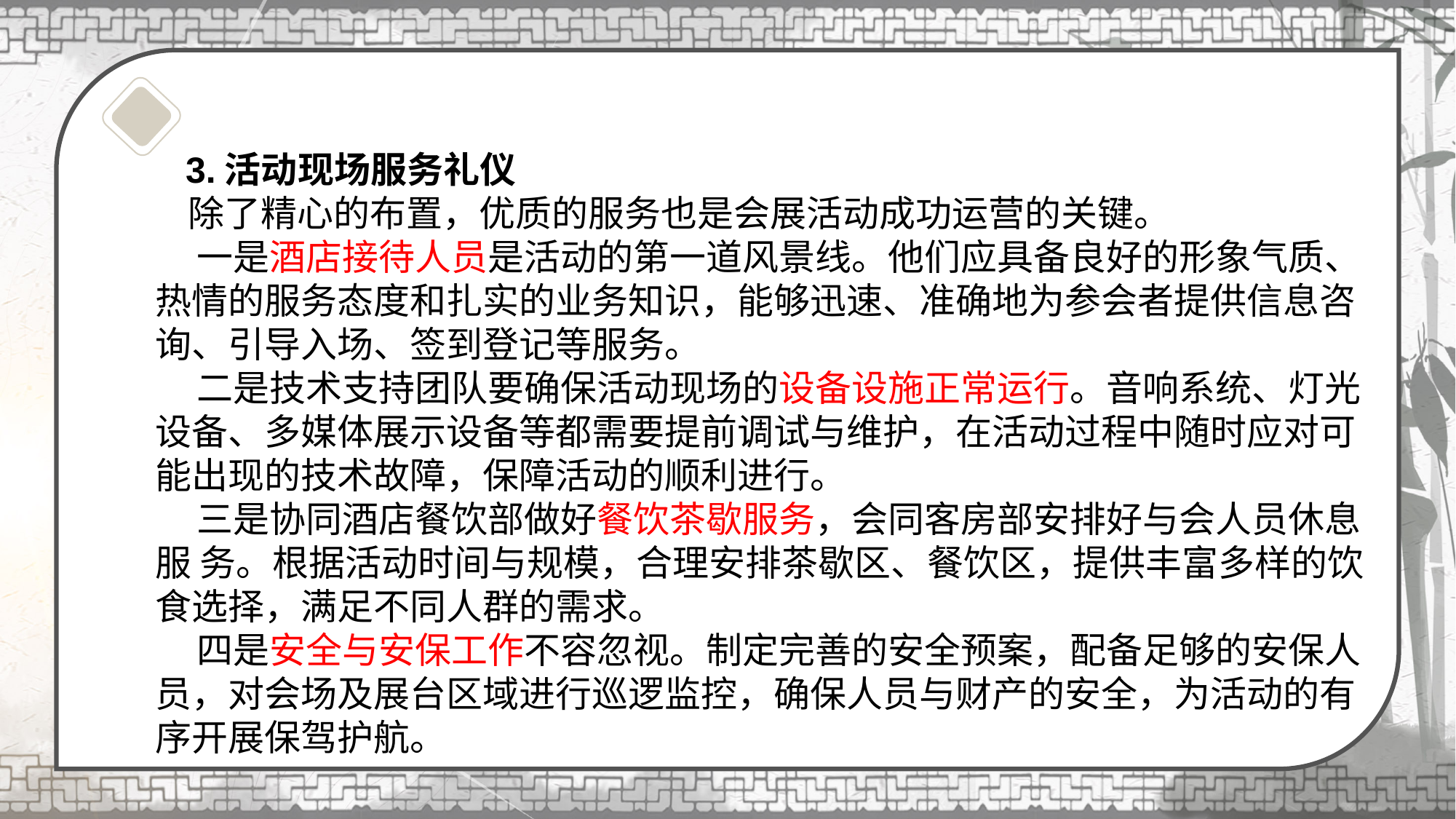

3.活动现场服务礼仪
   除了精心的布置，优质的服务也是会展活动成功运营的关键。
    一是酒店接待人员是活动的第一道风景线。他们应具备良好的形象气质、热情的服务态度和扎实的业务知识，能够迅速、准确地为参会者提供信息咨询、引导入场、签到登记等服务。
    二是技术支持团队要确保活动现场的设备设施正常运行。音响系统、灯光设备、多媒体展示设备等都需要提前调试与维护，在活动过程中随时应对可能出现的技术故障，保障活动的顺利进行。
    三是协同酒店餐饮部做好餐饮茶歇服务，会同客房部安排好与会人员休息服 务。根据活动时间与规模，合理安排茶歇区、餐饮区，提供丰富多样的饮食选择，满足不同人群的需求。
    四是安全与安保工作不容忽视。制定完善的安全预案，配备足够的安保人员，对会场及展台区域进行巡逻监控，确保人员与财产的安全，为活动的有序开展保驾护航。